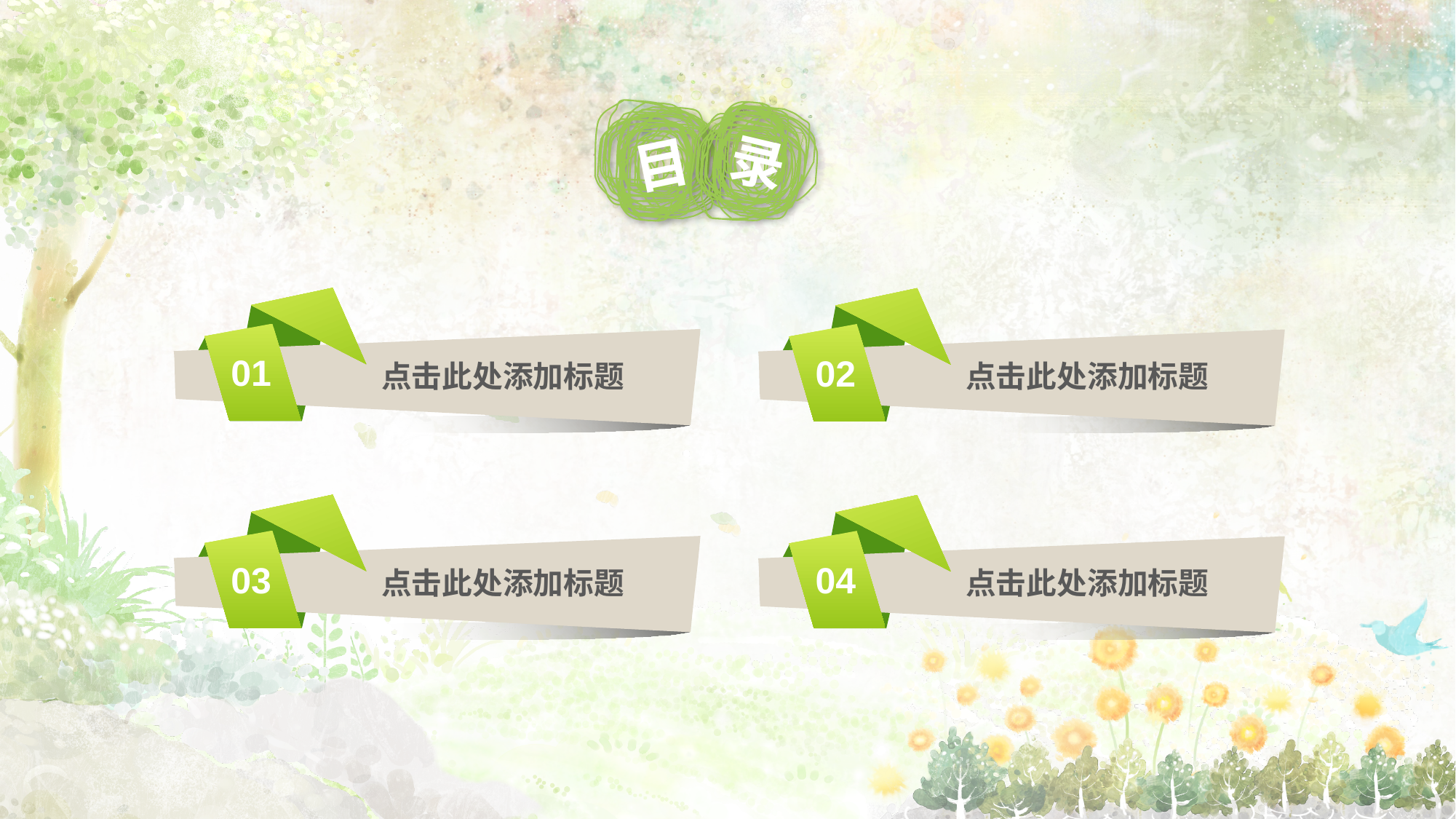

目

录

点击此处添加标题
点击此处添加标题
01
02

点击此处添加标题
点击此处添加标题
03
04